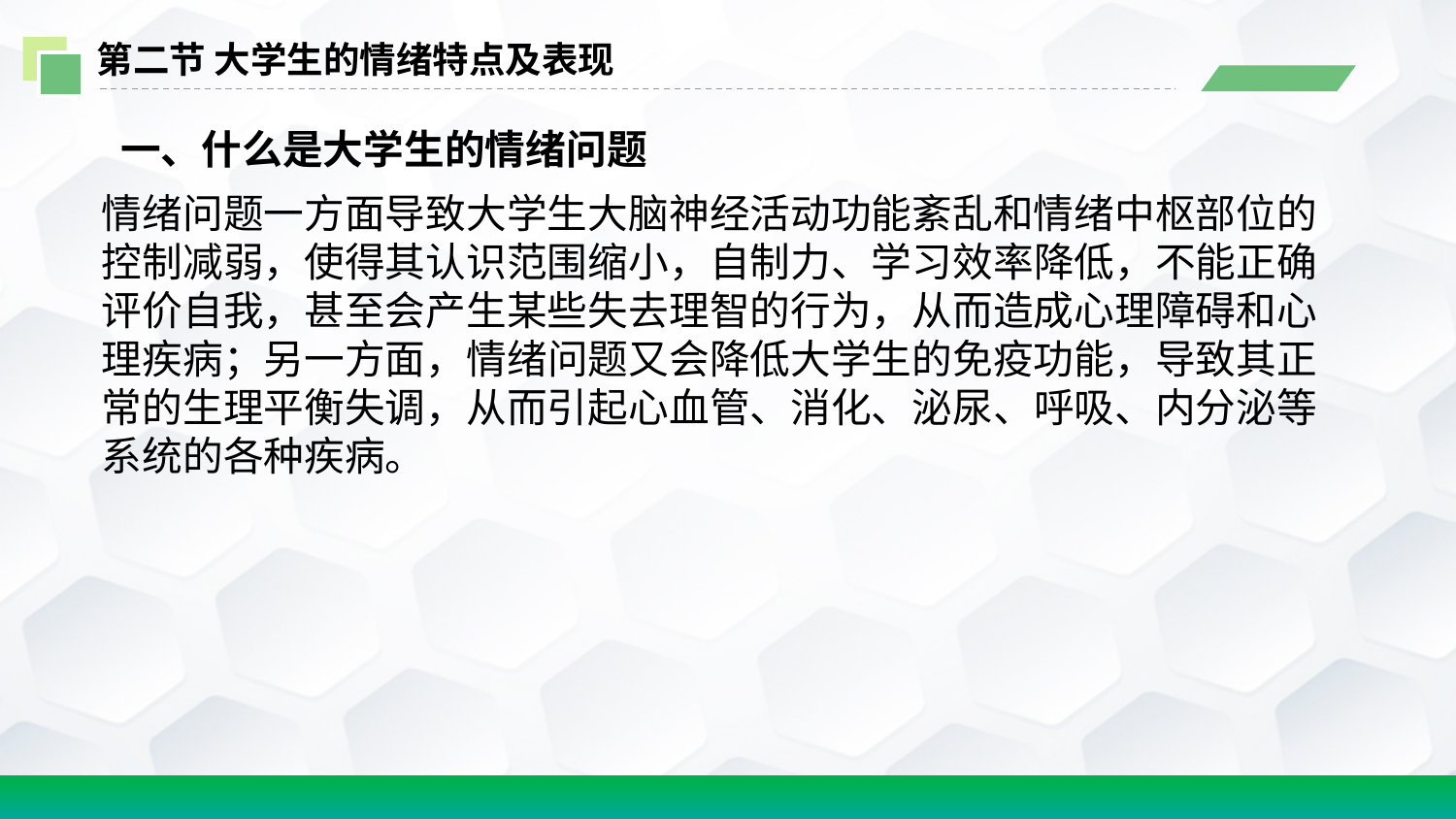

第二节 大学生的情绪特点及表现
 一、什么是大学生的情绪问题
情绪问题一方面导致大学生大脑神经活动功能紊乱和情绪中枢部位的控制减弱，使得其认识范围缩小，自制力、学习效率降低，不能正确评价自我，甚至会产生某些失去理智的行为，从而造成心理障碍和心理疾病；另一方面，情绪问题又会降低大学生的免疫功能，导致其正常的生理平衡失调，从而引起心血管、消化、泌尿、呼吸、内分泌等系统的各种疾病。